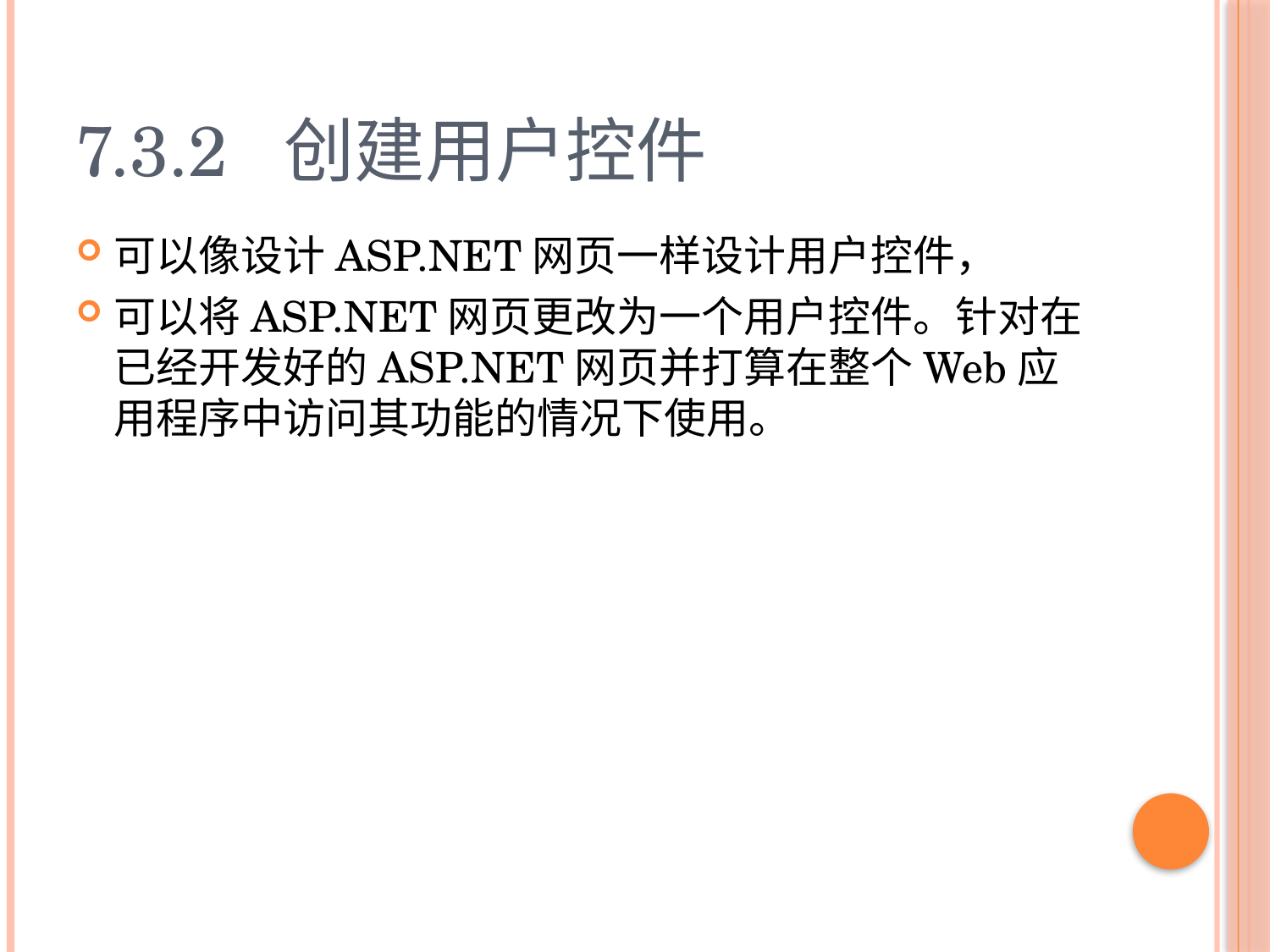

# 7.3.2  创建用户控件
可以像设计ASP.NET网页一样设计用户控件，
可以将ASP.NET网页更改为一个用户控件。针对在已经开发好的ASP.NET网页并打算在整个Web应用程序中访问其功能的情况下使用。
30